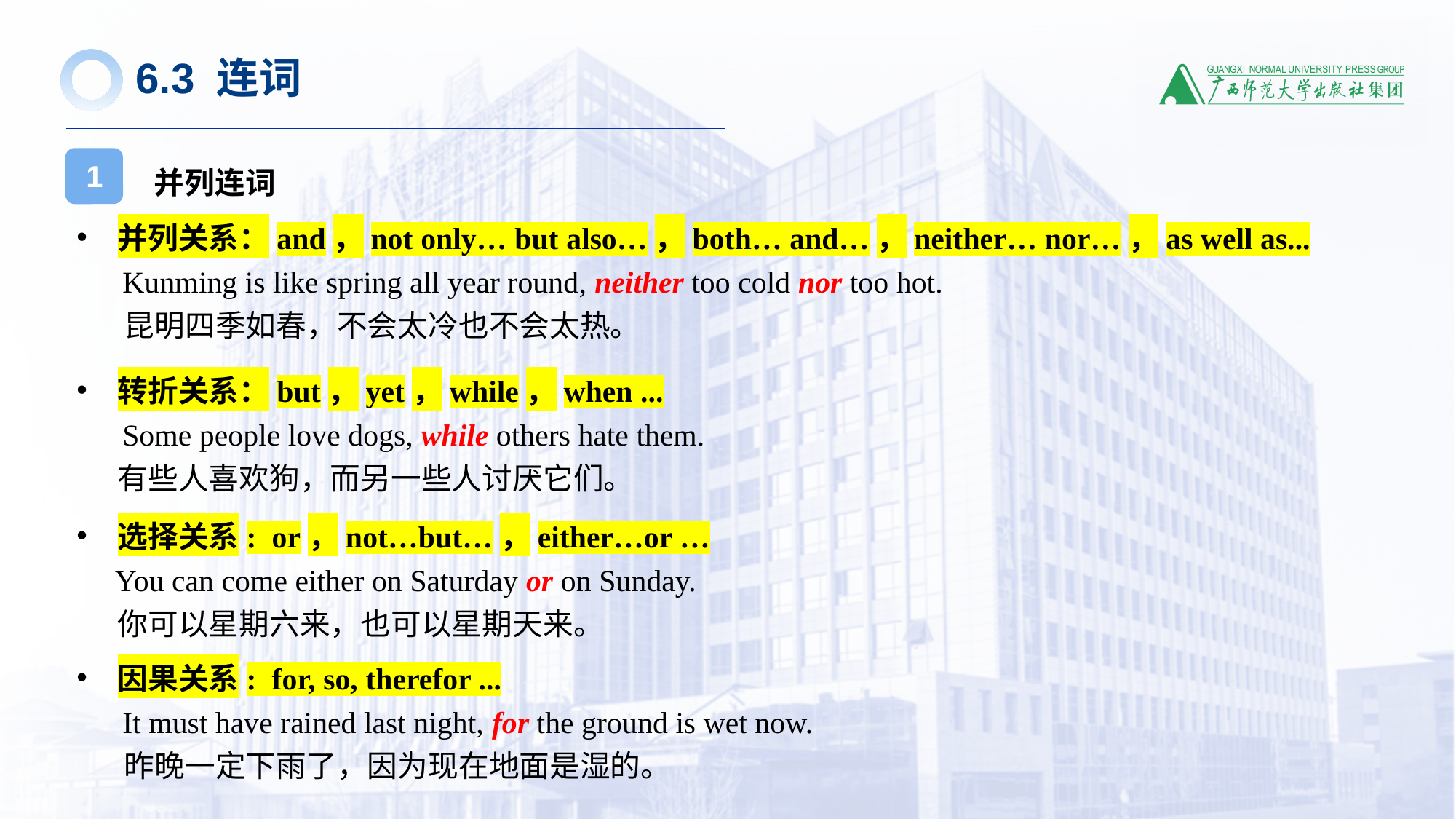

6.3 连词

并列连词

1
并列关系：and，not only… but also…，both… and…，neither… nor…，as well as...
      Kunming is like spring all year round, neither too cold nor too hot.
      昆明四季如春，不会太冷也不会太热。

转折关系：but，yet，while，when ...
      Some people love dogs, while others hate them.
     有些人喜欢狗，而另一些人讨厌它们。

选择关系:  or，not…but…，either…or …
     You can come either on Saturday or on Sunday.
     你可以星期六来，也可以星期天来。

因果关系:  for, so, therefor ...
      It must have rained last night, for the ground is wet now.
      昨晚一定下雨了，因为现在地面是湿的。